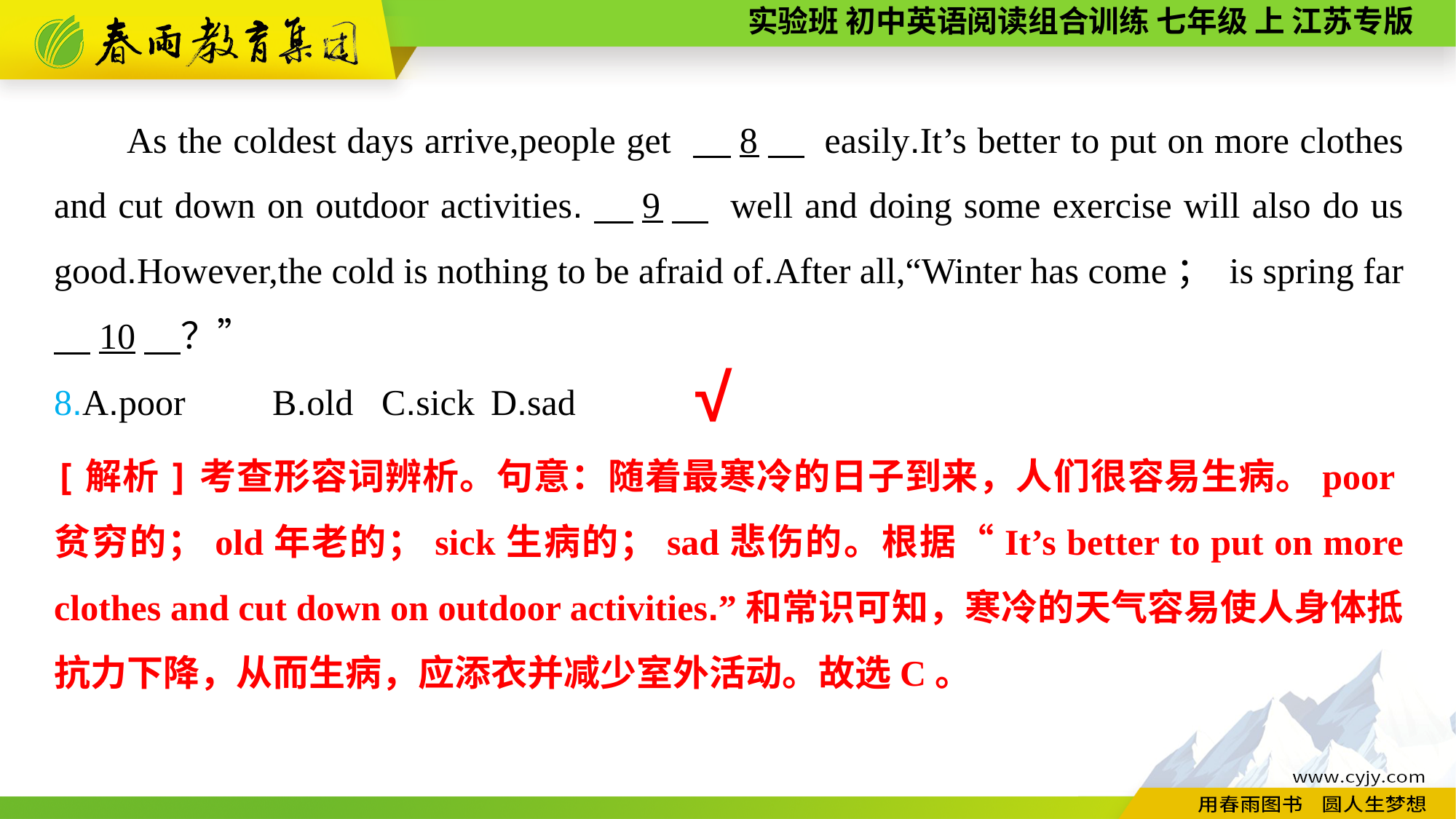

As the coldest days arrive,people get 　8　 easily.It’s better to put on more clothes and cut down on outdoor activities.　9　 well and doing some exercise will also do us good.However,the cold is nothing to be afraid of.After all,“Winter has come； is spring far 　10　？”
8.A.poor	B.old	C.sick	D.sad
√
[解析]考查形容词辨析。句意：随着最寒冷的日子到来，人们很容易生病。poor贫穷的；old年老的；sick生病的；sad悲伤的。根据“It’s better to put on more clothes and cut down on outdoor activities.”和常识可知，寒冷的天气容易使人身体抵抗力下降，从而生病，应添衣并减少室外活动。故选C。